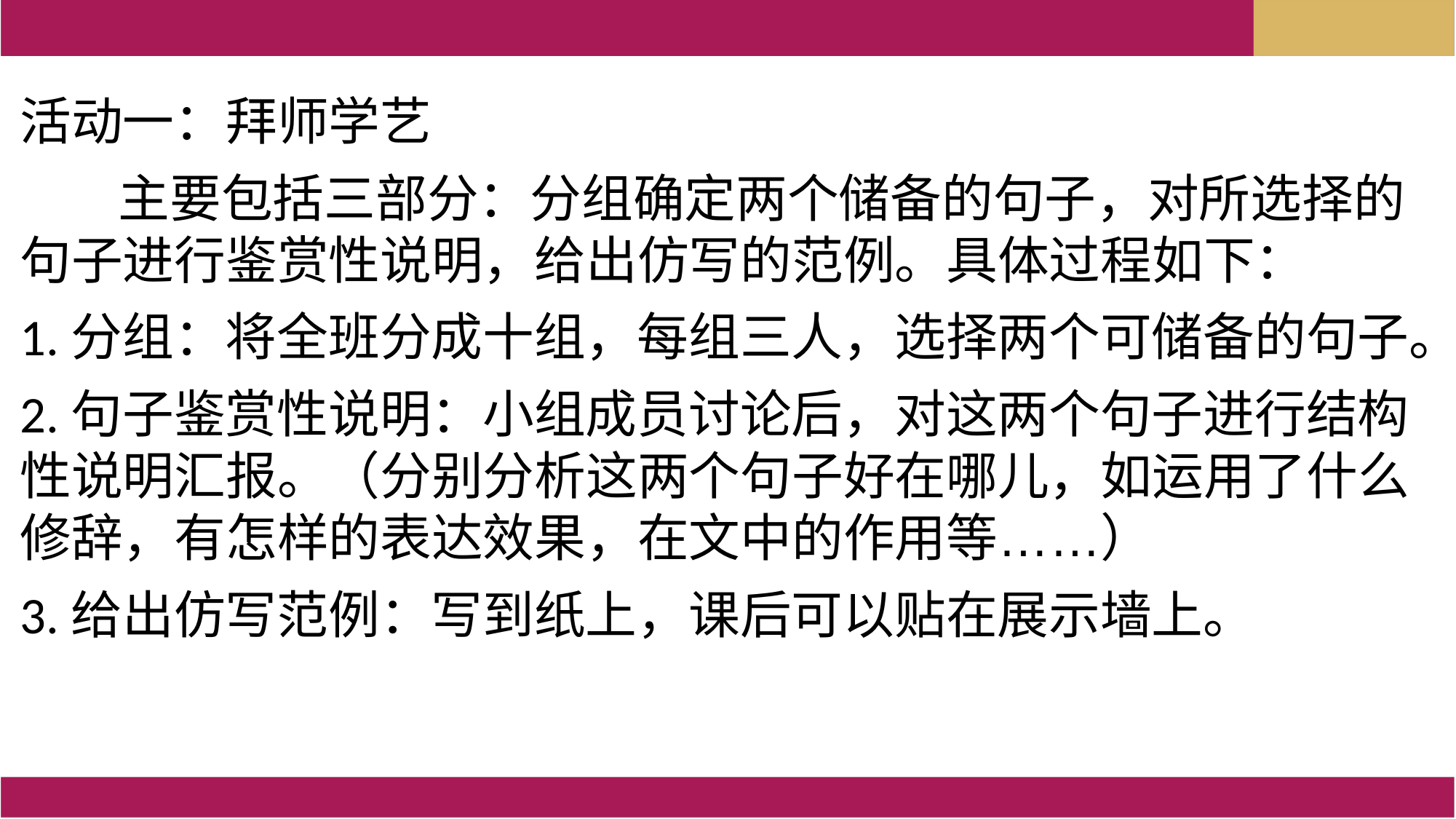

活动一：拜师学艺
      主要包括三部分：分组确定两个储备的句子，对所选择的句子进行鉴赏性说明，给出仿写的范例。具体过程如下：
1.分组：将全班分成十组，每组三人，选择两个可储备的句子。
2.句子鉴赏性说明：小组成员讨论后，对这两个句子进行结构性说明汇报。（分别分析这两个句子好在哪儿，如运用了什么修辞，有怎样的表达效果，在文中的作用等……）
3.给出仿写范例：写到纸上，课后可以贴在展示墙上。